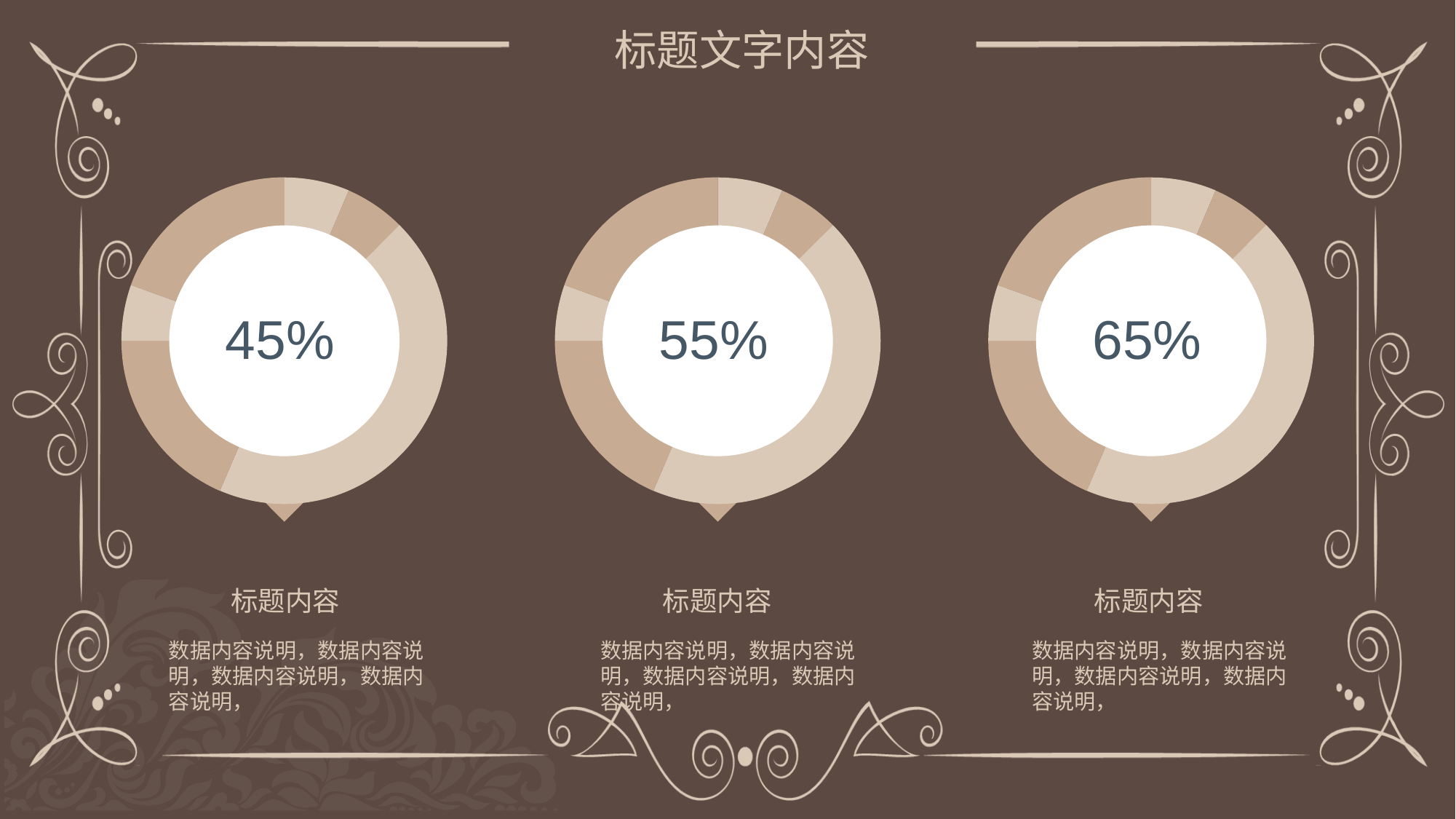

标题文字内容

45%

55%

65%

标题内容
标题内容
标题内容
数据内容说明，数据内容说明，数据内容说明，数据内容说明，
数据内容说明，数据内容说明，数据内容说明，数据内容说明，
数据内容说明，数据内容说明，数据内容说明，数据内容说明，